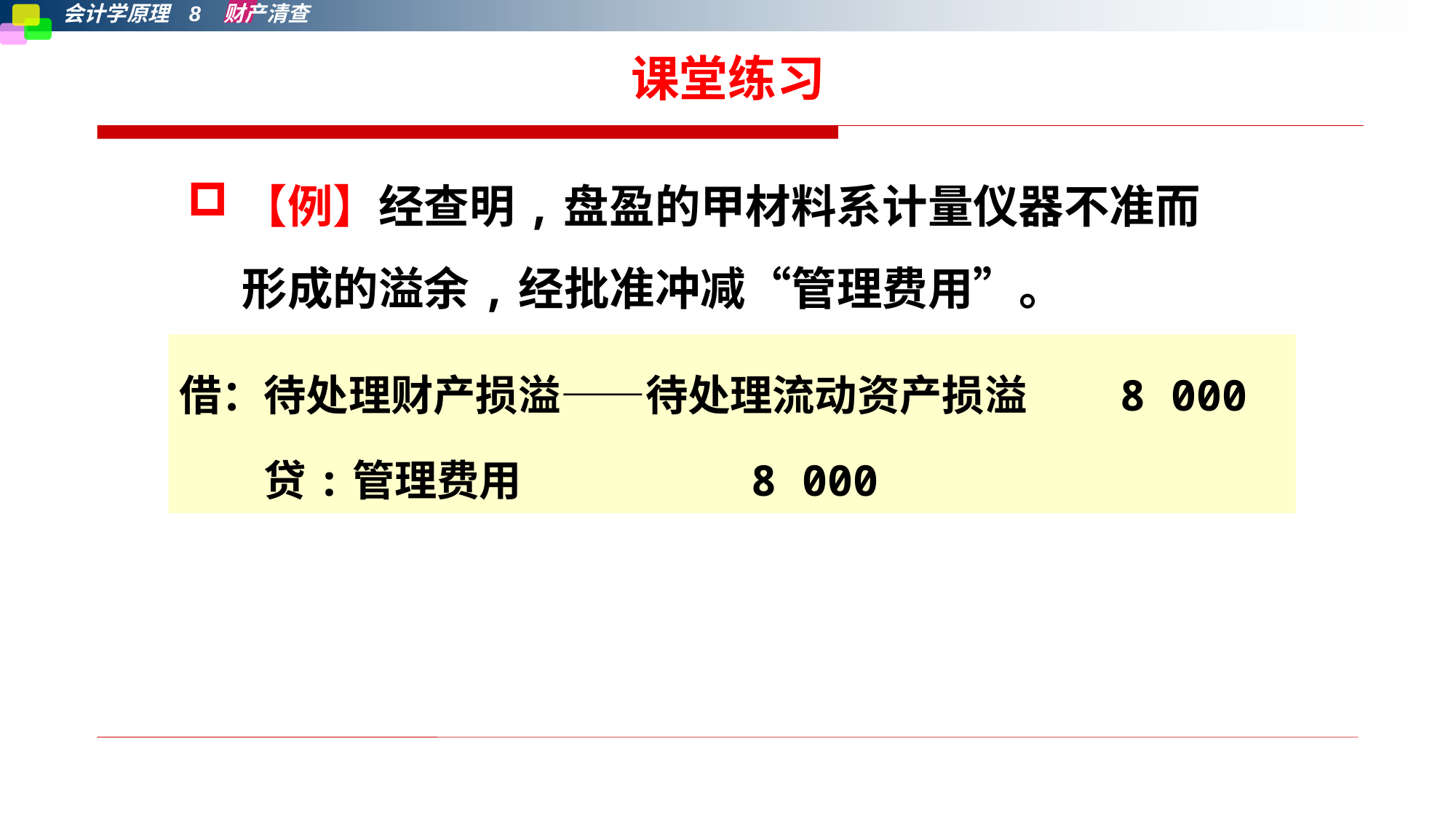

# 课堂练习
【例】经查明,盘盈的甲材料系计量仪器不准而形成的溢余,经批准冲减“管理费用”。
借：待处理财产损溢——待处理流动资产损溢	      8 000
　　贷:管理费用	             8 000